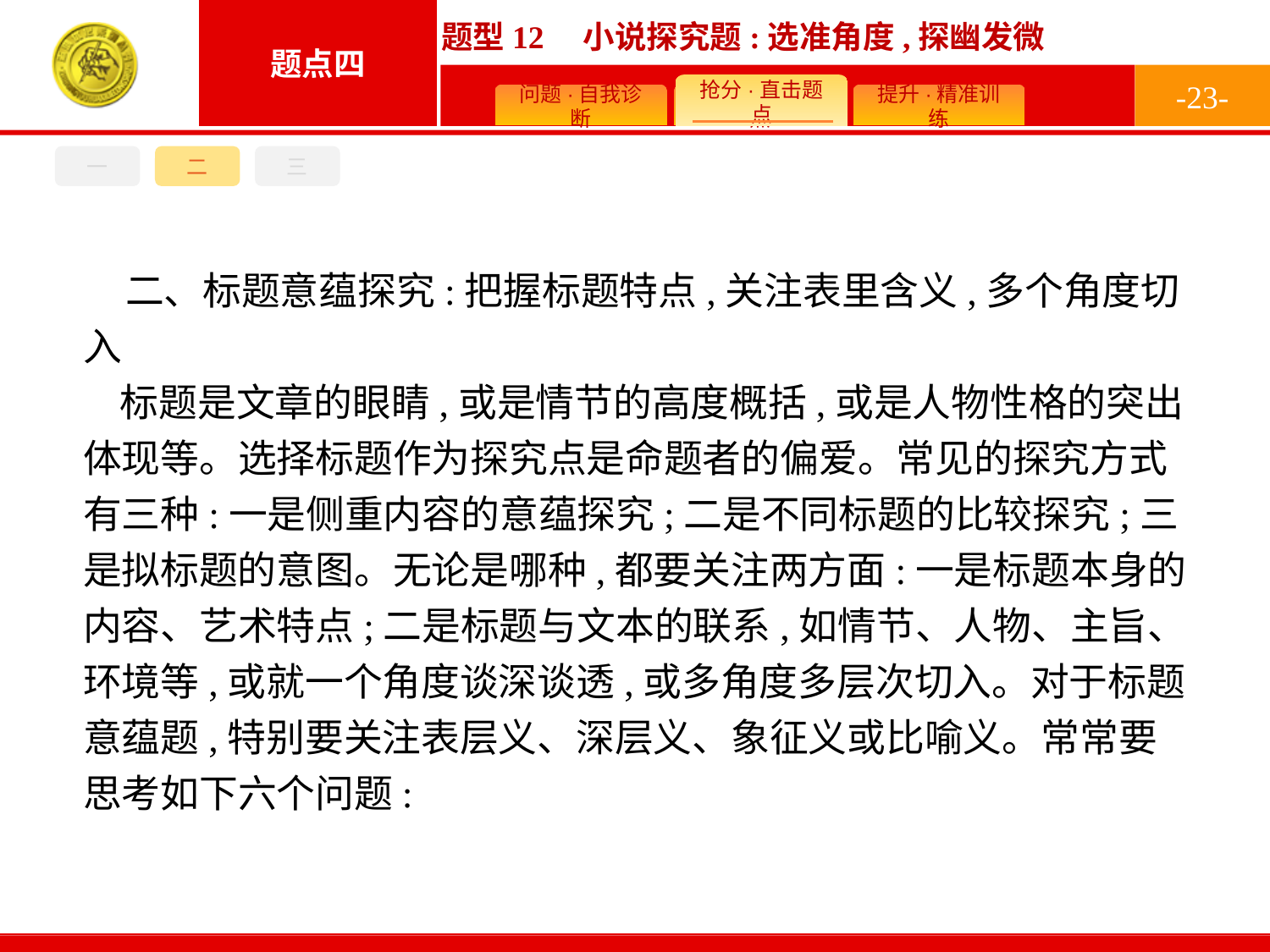

-23-
三
一
二
二、标题意蕴探究:把握标题特点,关注表里含义,多个角度切入
标题是文章的眼睛,或是情节的高度概括,或是人物性格的突出体现等。选择标题作为探究点是命题者的偏爱。常见的探究方式有三种:一是侧重内容的意蕴探究;二是不同标题的比较探究;三是拟标题的意图。无论是哪种,都要关注两方面:一是标题本身的内容、艺术特点;二是标题与文本的联系,如情节、人物、主旨、环境等,或就一个角度谈深谈透,或多角度多层次切入。对于标题意蕴题,特别要关注表层义、深层义、象征义或比喻义。常常要思考如下六个问题: